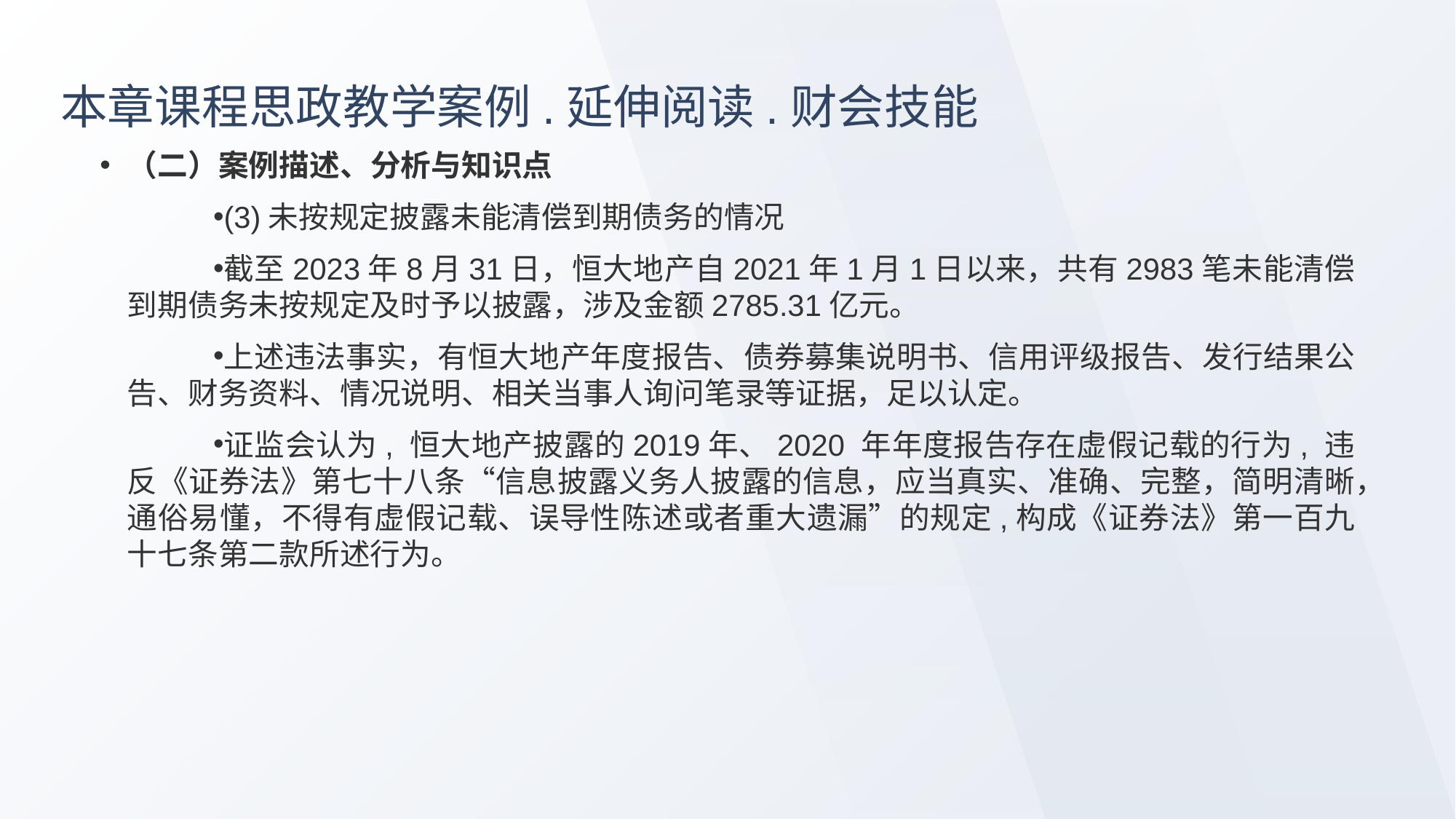

# 本章课程思政教学案例.延伸阅读.财会技能
（二）案例描述、分析与知识点
(3)未按规定披露未能清偿到期债务的情况
截至2023年8月31日，恒大地产自2021年1月1日以来，共有2983笔未能清偿到期债务未按规定及时予以披露，涉及金额2785.31亿元。
上述违法事实，有恒大地产年度报告、债券募集说明书、信用评级报告、发行结果公告、财务资料、情况说明、相关当事人询问笔录等证据，足以认定。
证监会认为, 恒大地产披露的2019年、2020 年年度报告存在虚假记载的行为, 违反《证券法》第七十八条“信息披露义务人披露的信息，应当真实、准确、完整，简明清晰，通俗易懂，不得有虚假记载、误导性陈述或者重大遗漏”的规定,构成《证券法》第一百九十七条第二款所述行为。